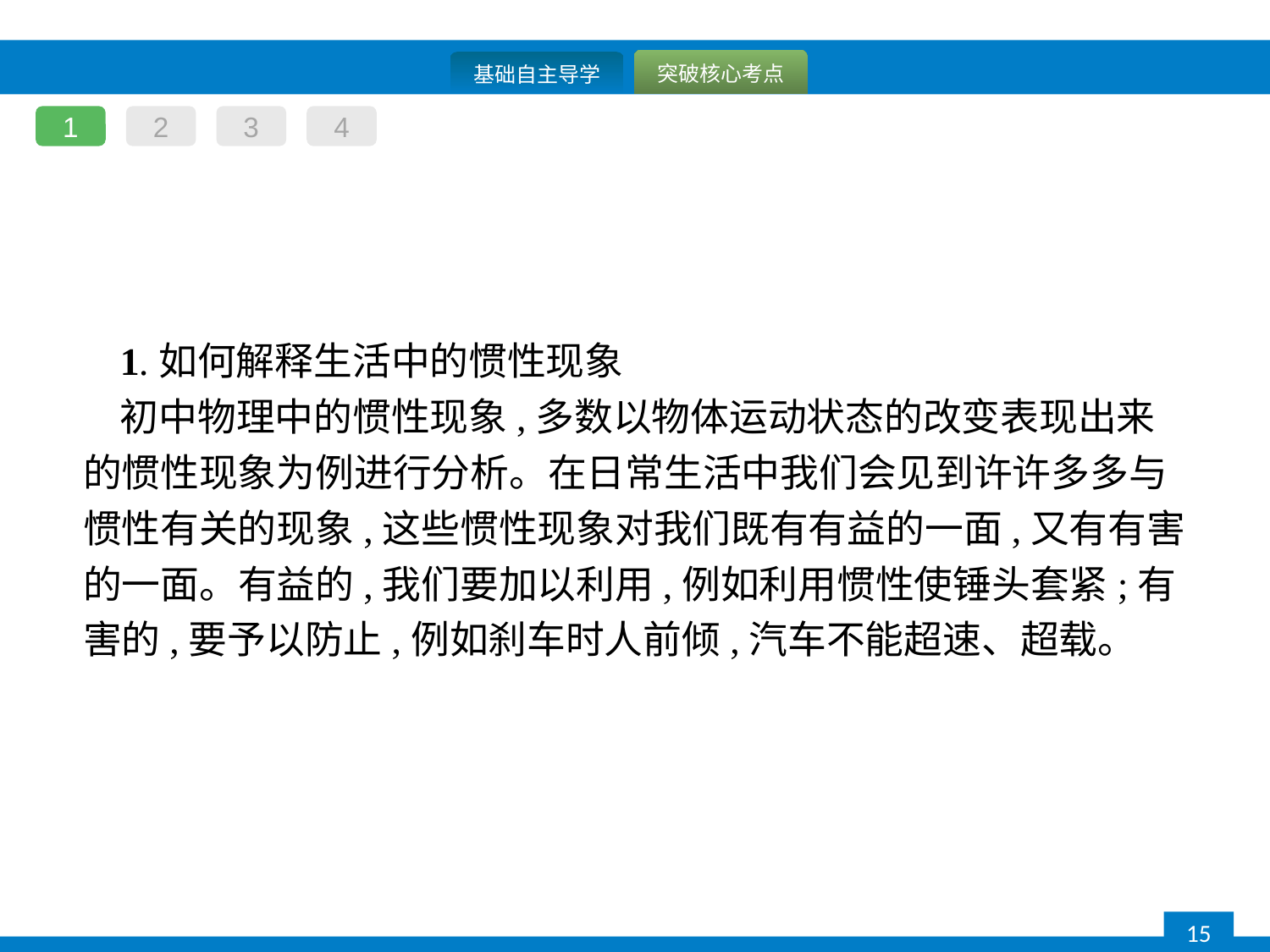

1
2
3
4
1.如何解释生活中的惯性现象
初中物理中的惯性现象,多数以物体运动状态的改变表现出来的惯性现象为例进行分析。在日常生活中我们会见到许许多多与惯性有关的现象,这些惯性现象对我们既有有益的一面,又有有害的一面。有益的,我们要加以利用,例如利用惯性使锤头套紧;有害的,要予以防止,例如刹车时人前倾,汽车不能超速、超载。